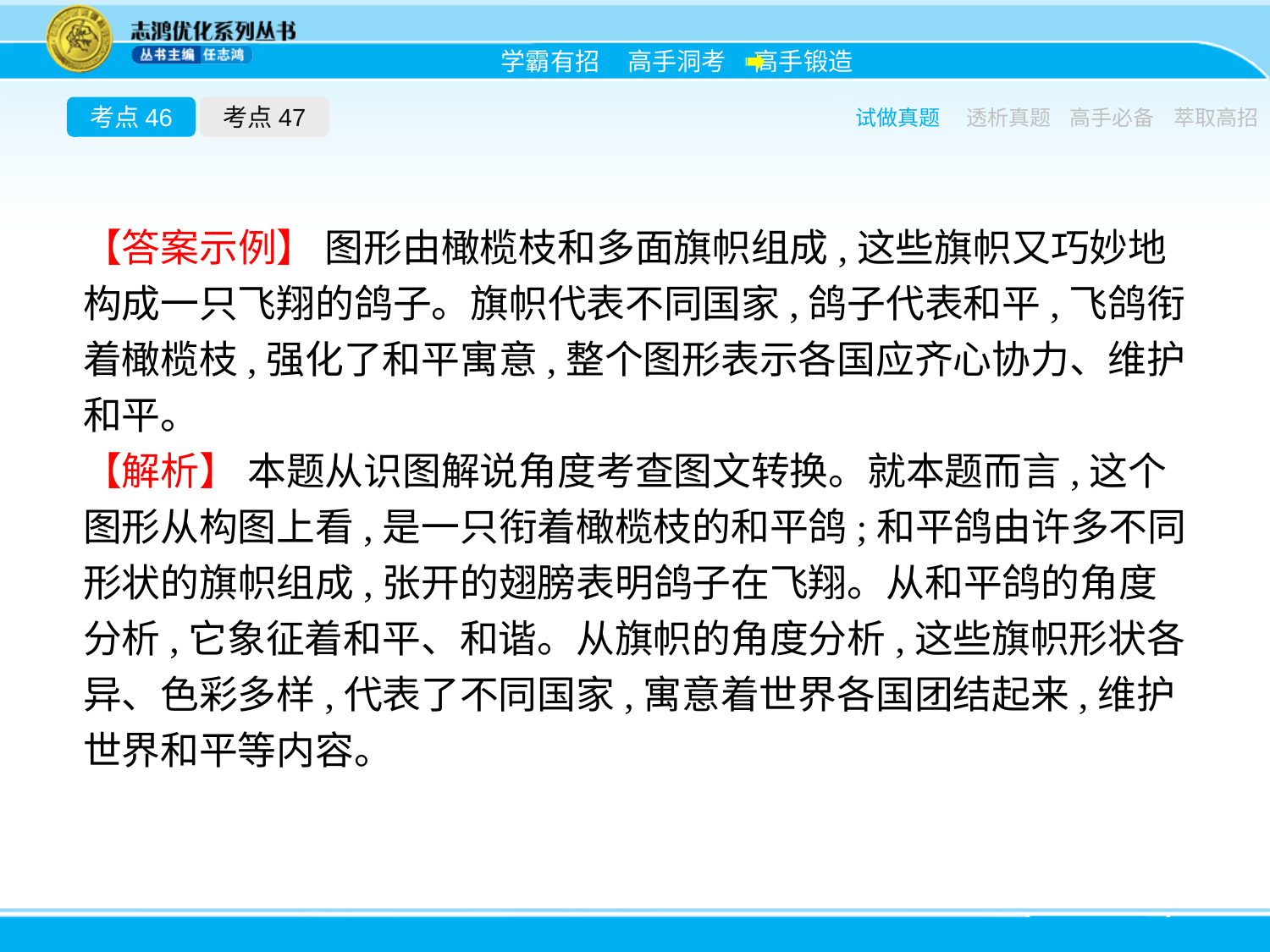

考点46
考点47
试做真题
透析真题
高手必备
萃取高招
【答案示例】 图形由橄榄枝和多面旗帜组成,这些旗帜又巧妙地构成一只飞翔的鸽子。旗帜代表不同国家,鸽子代表和平,飞鸽衔着橄榄枝,强化了和平寓意,整个图形表示各国应齐心协力、维护和平。
【解析】 本题从识图解说角度考查图文转换。就本题而言,这个图形从构图上看,是一只衔着橄榄枝的和平鸽;和平鸽由许多不同形状的旗帜组成,张开的翅膀表明鸽子在飞翔。从和平鸽的角度分析,它象征着和平、和谐。从旗帜的角度分析,这些旗帜形状各异、色彩多样,代表了不同国家,寓意着世界各国团结起来,维护世界和平等内容。